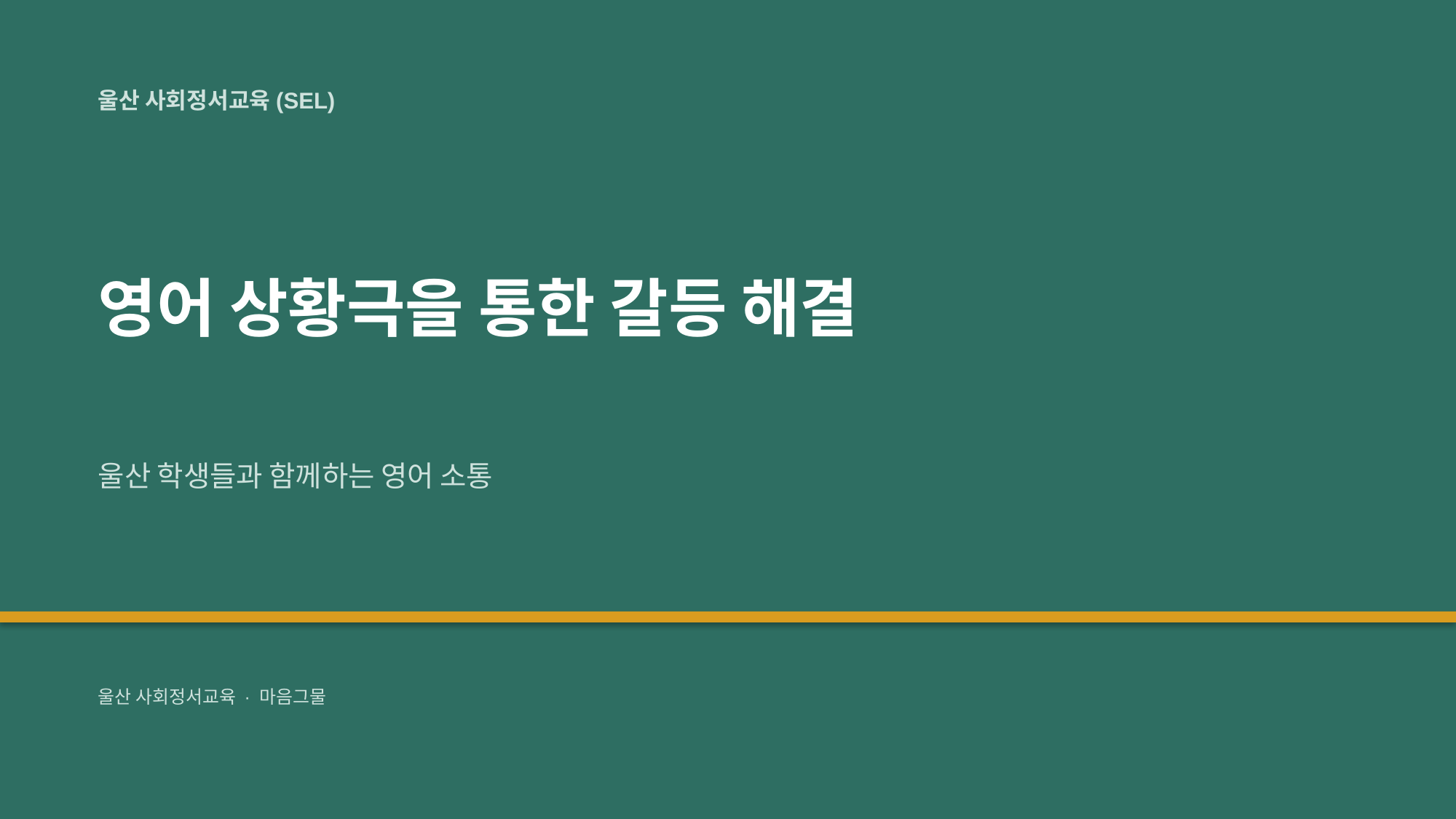

울산 사회정서교육(SEL)
영어 상황극을 통한 갈등 해결
울산 학생들과 함께하는 영어 소통

울산 사회정서교육 · 마음그물